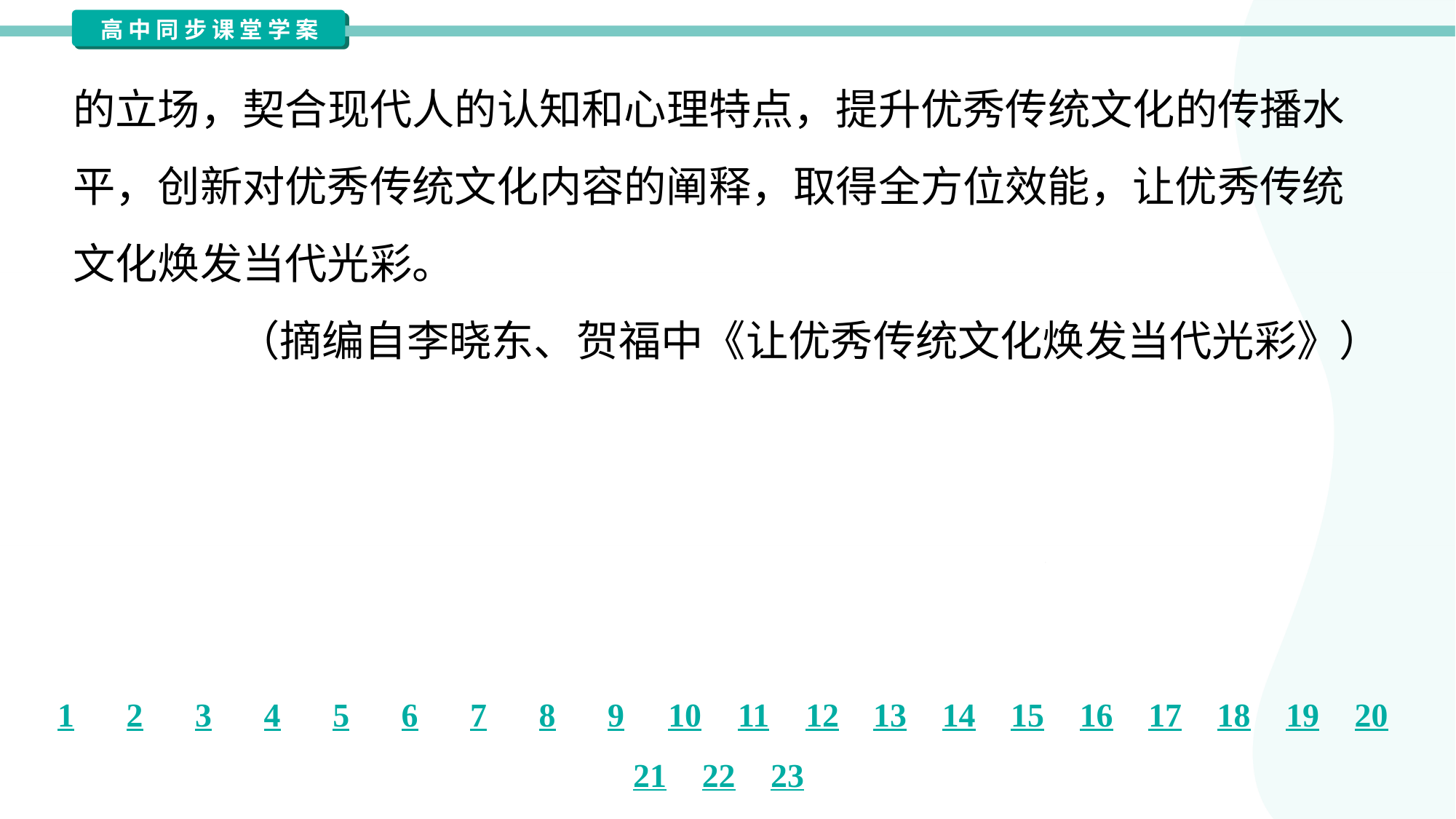

的立场，契合现代人的认知和心理特点，提升优秀传统文化的传播水
平，创新对优秀传统文化内容的阐释，取得全方位效能，让优秀传统
文化焕发当代光彩。
（摘编自李晓东、贺福中《让优秀传统文化焕发当代光彩》）